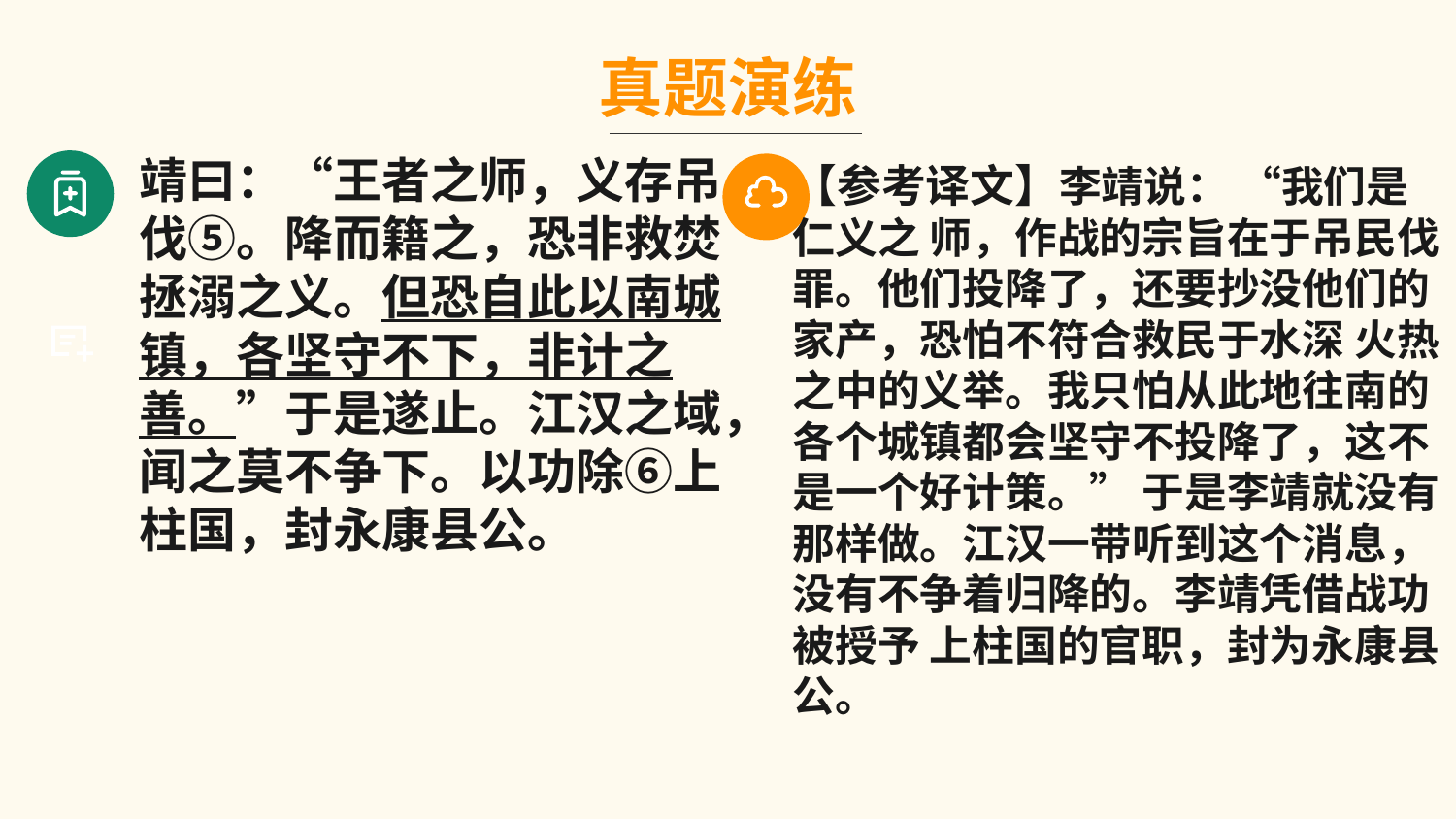

真题演练
靖曰：“王者之师，义存吊伐⑤。降而籍之，恐非救焚拯溺之义。但恐自此以南城镇，各坚守不下，非计之善。”于是遂止。江汉之域，闻之莫不争下。以功除⑥上柱国，封永康县公。

【参考译文】李靖说： “我们是仁义之 师，作战的宗旨在于吊民伐罪。他们投降了，还要抄没他们的家产，恐怕不符合救民于水深 火热之中的义举。我只怕从此地往南的各个城镇都会坚守不投降了，这不是一个好计策。” 于是李靖就没有那样做。江汉一带听到这个消息，没有不争着归降的。李靖凭借战功被授予 上柱国的官职，封为永康县公。